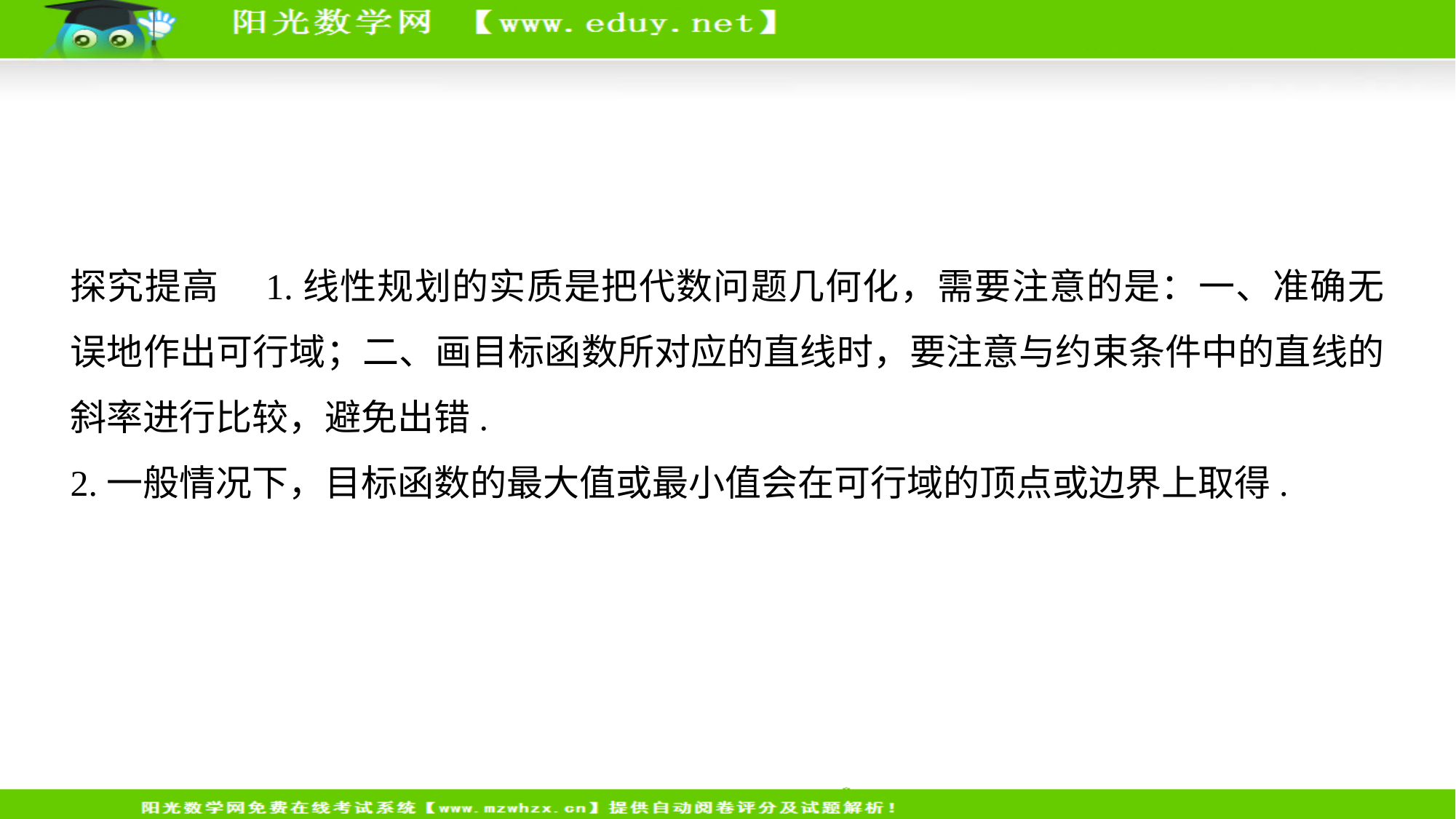

探究提高　1.线性规划的实质是把代数问题几何化，需要注意的是：一、准确无误地作出可行域；二、画目标函数所对应的直线时，要注意与约束条件中的直线的斜率进行比较，避免出错.
2.一般情况下，目标函数的最大值或最小值会在可行域的顶点或边界上取得.